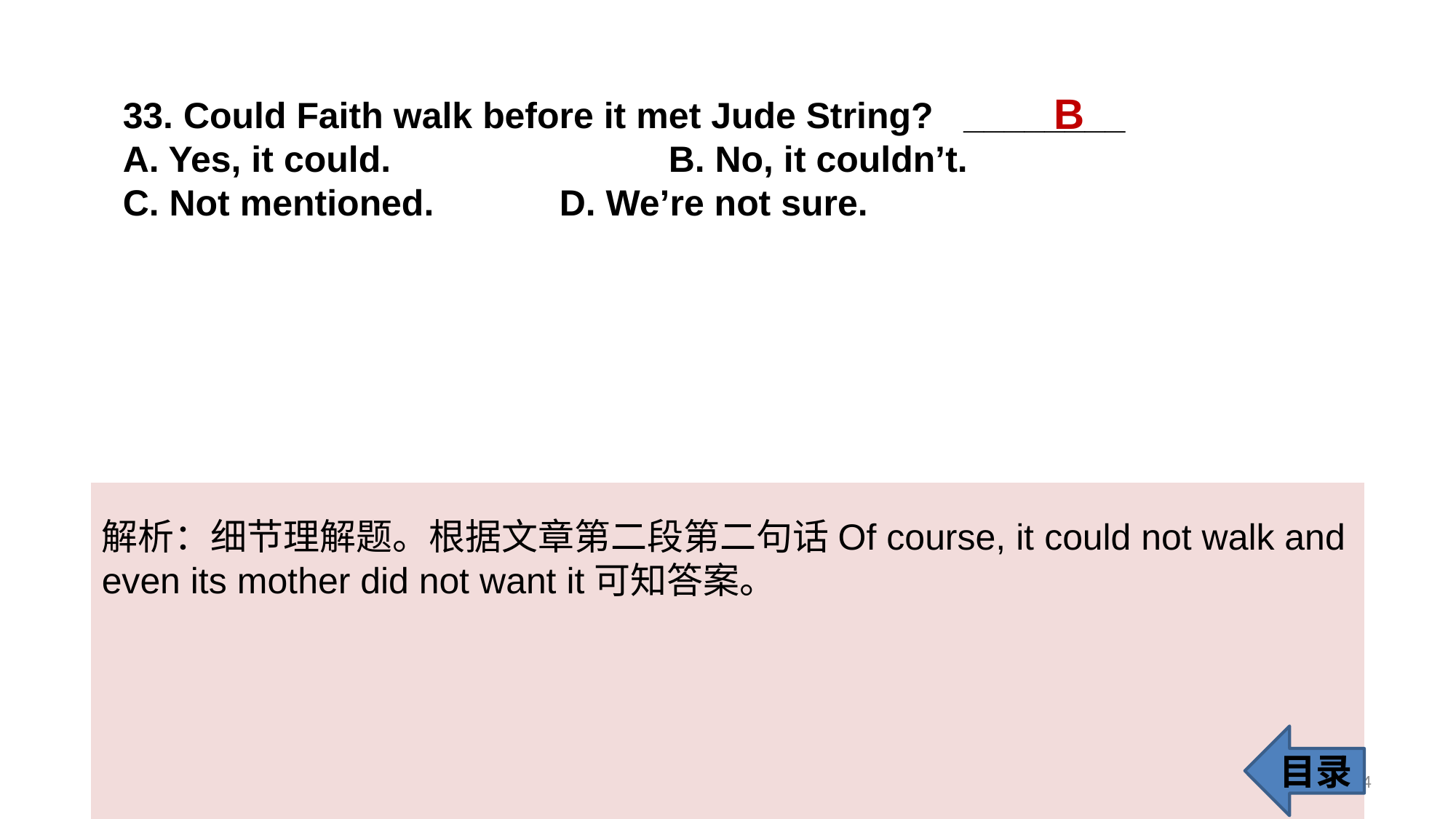

B
33. Could Faith walk before it met Jude String?   ________
A. Yes, it could. 			B. No, it couldn’t.
C. Not mentioned. 		D. We’re not sure.

解析：细节理解题。根据文章第二段第二句话Of course, it could not walk and even its mother did not want it可知答案。
目录
34